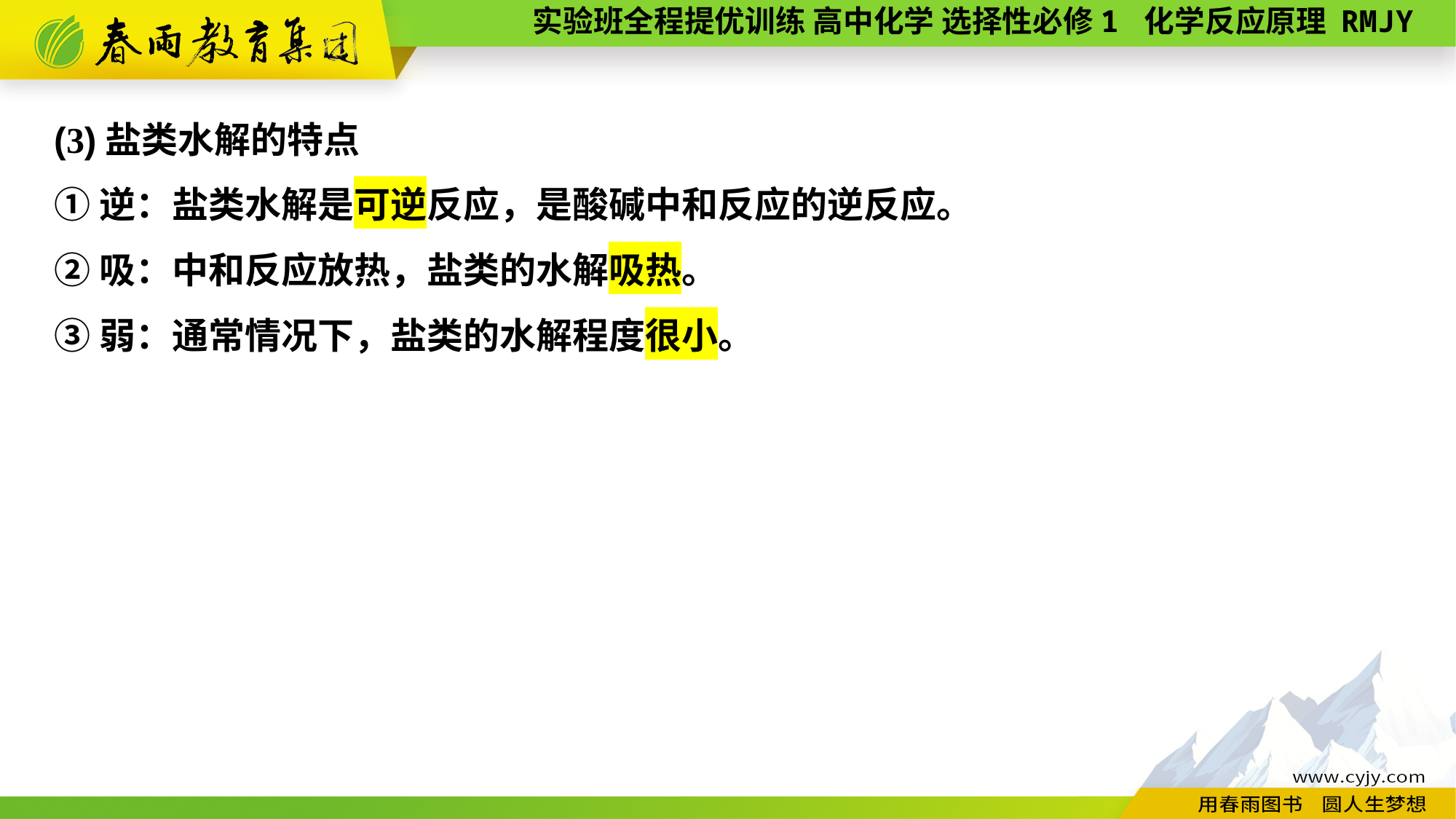

(3)盐类水解的特点
①逆：盐类水解是可逆反应，是酸碱中和反应的逆反应。
②吸：中和反应放热，盐类的水解吸热。
③弱：通常情况下，盐类的水解程度很小。